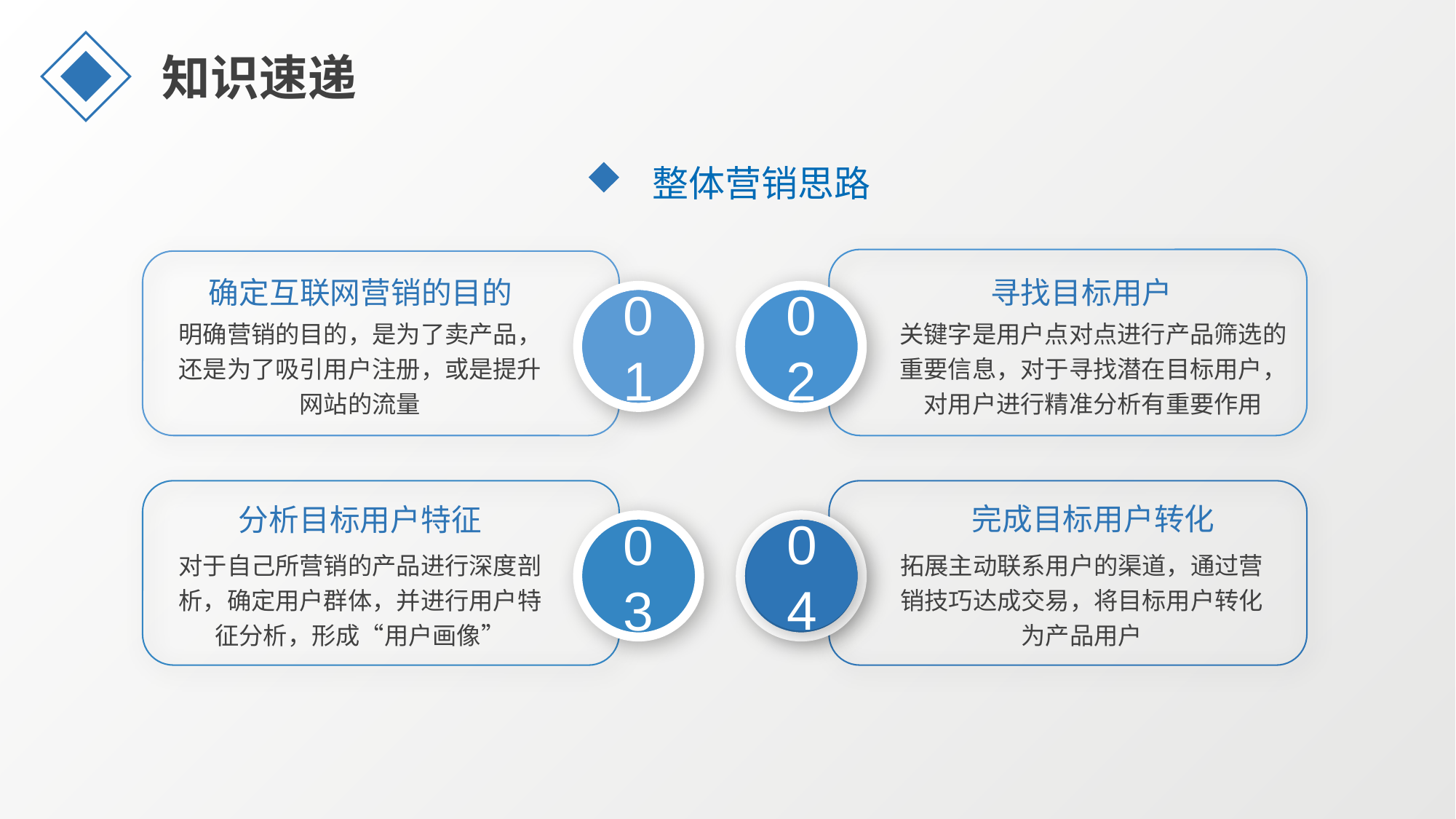

知识速递
整体营销思路

寻找目标用户
确定互联网营销的目的

01
02
关键字是用户点对点进行产品筛选的重要信息，对于寻找潜在目标用户，对用户进行精准分析有重要作用
明确营销的目的，是为了卖产品，还是为了吸引用户注册，或是提升网站的流量

完成目标用户转化
分析目标用户特征

04
03
对于自己所营销的产品进行深度剖析，确定用户群体，并进行用户特征分析，形成“用户画像”
拓展主动联系用户的渠道，通过营销技巧达成交易，将目标用户转化为产品用户